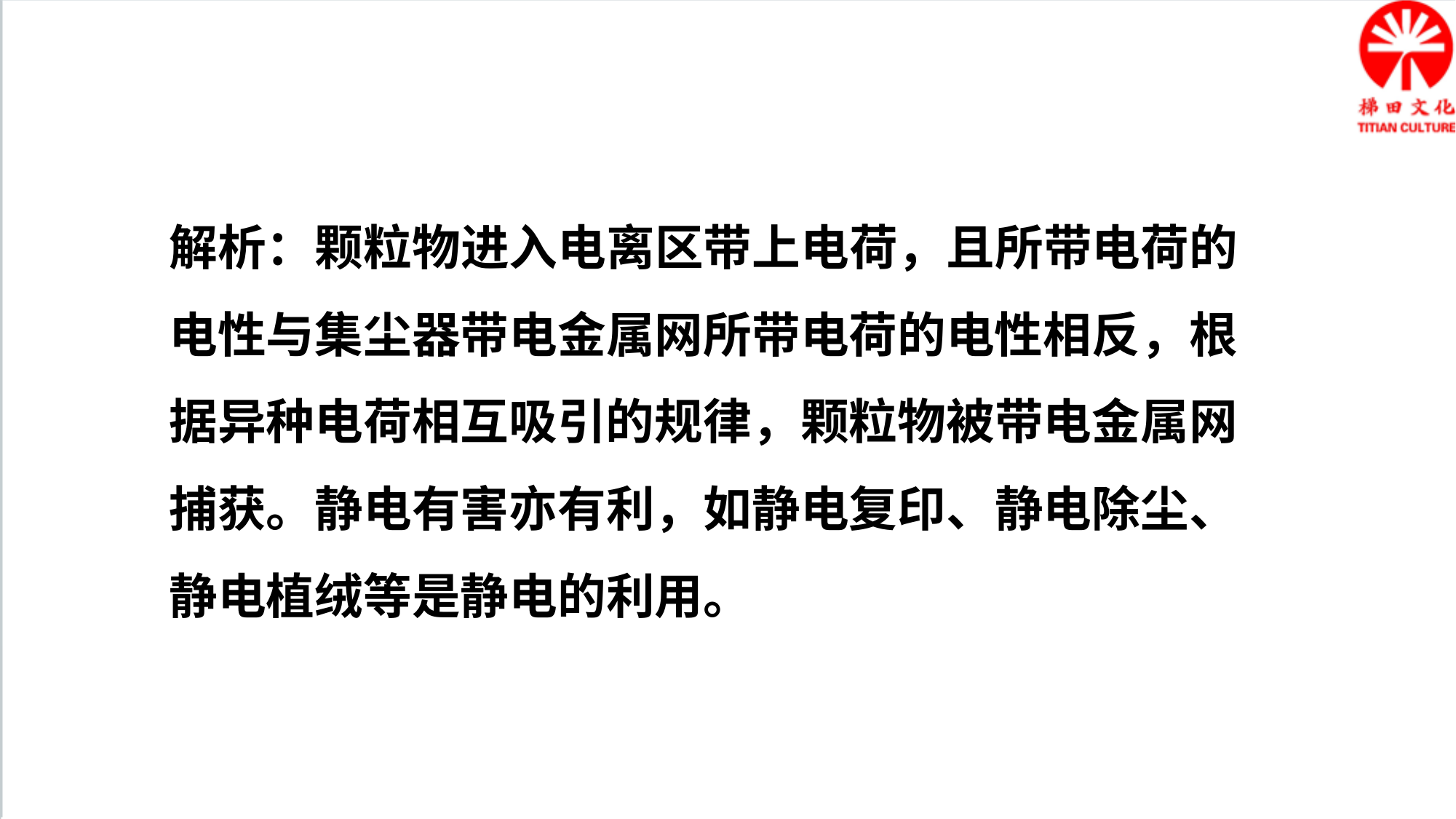

解析：颗粒物进入电离区带上电荷，且所带电荷的电性与集尘器带电金属网所带电荷的电性相反，根据异种电荷相互吸引的规律，颗粒物被带电金属网捕获。静电有害亦有利，如静电复印、静电除尘、静电植绒等是静电的利用。